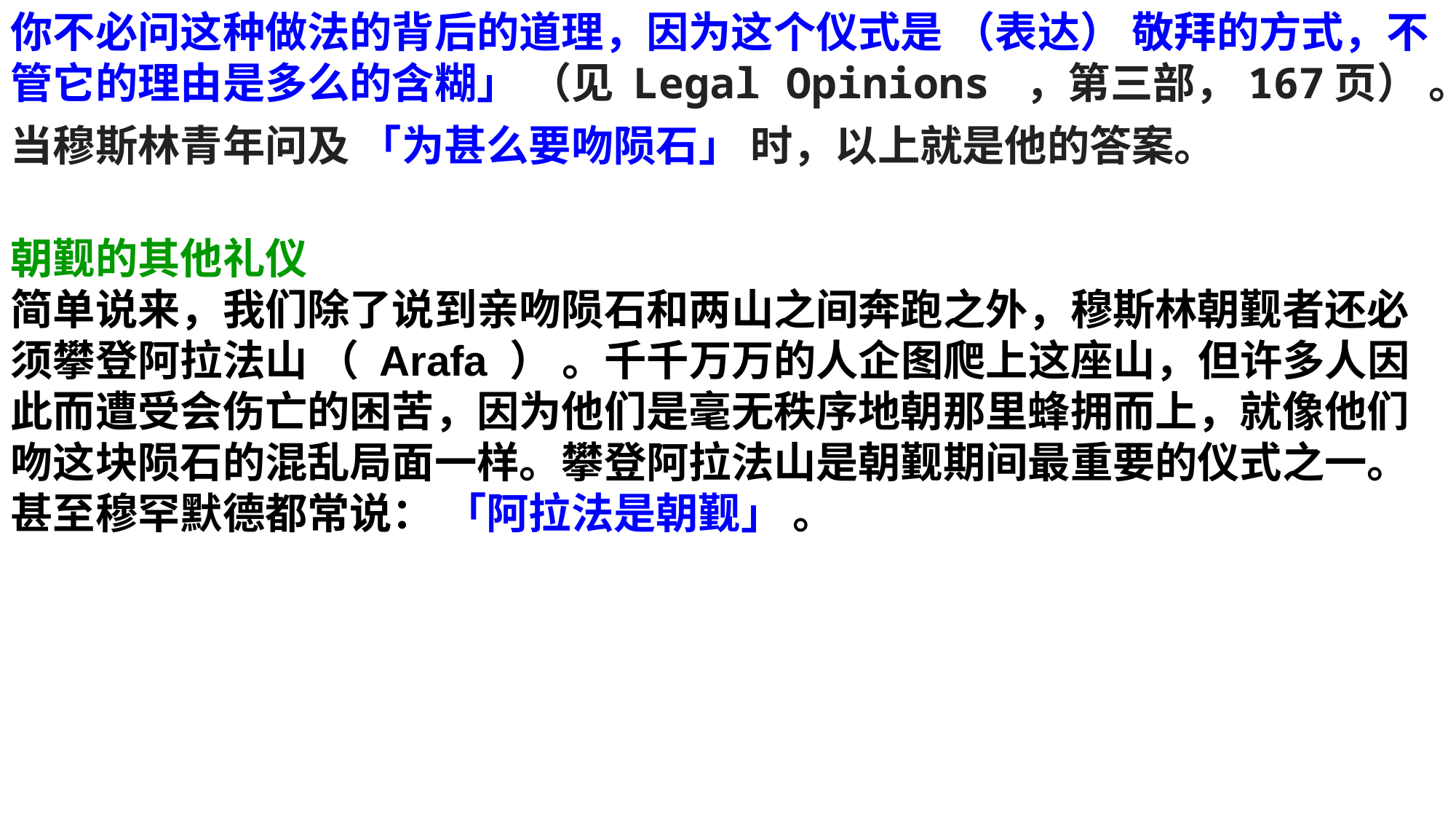

你不必问这种做法的背后的道理，因为这个仪式是 （表达） 敬拜的方式，不管它的理由是多么的含糊」 （见 Legal Opinions ，第三部，167页） 。
当穆斯林青年问及 「为甚么要吻陨石」 时，以上就是他的答案。

朝觐的其他礼仪
简单说来，我们除了说到亲吻陨石和两山之间奔跑之外，穆斯林朝觐者还必须攀登阿拉法山 （ Arafa ） 。千千万万的人企图爬上这座山，但许多人因此而遭受会伤亡的困苦，因为他们是毫无秩序地朝那里蜂拥而上，就像他们吻这块陨石的混乱局面一样。攀登阿拉法山是朝觐期间最重要的仪式之一。甚至穆罕默德都常说： 「阿拉法是朝觐」 。